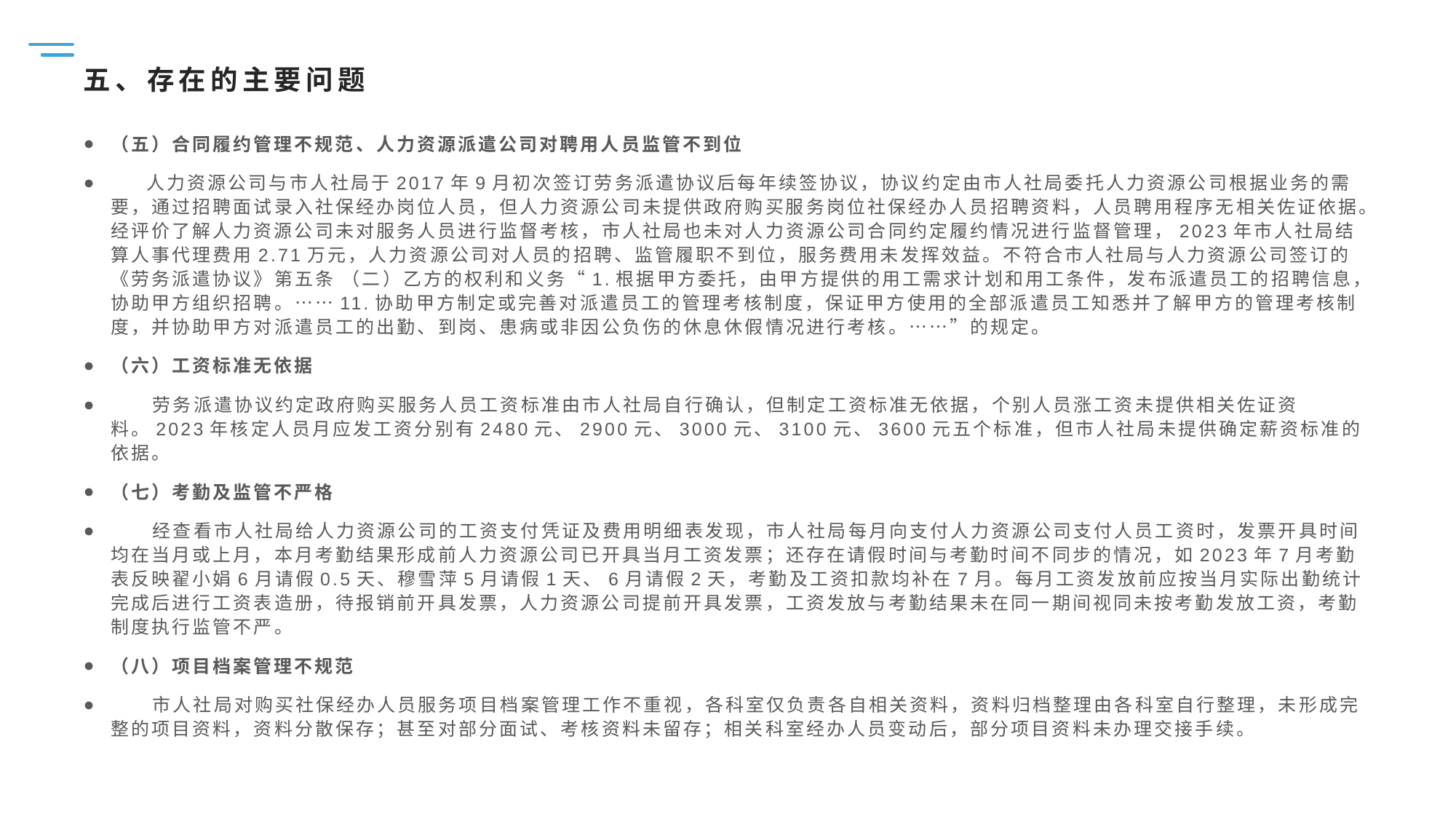

# 五、存在的主要问题
（五）合同履约管理不规范、人力资源派遣公司对聘用人员监管不到位
     人力资源公司与市人社局于2017年9月初次签订劳务派遣协议后每年续签协议，协议约定由市人社局委托人力资源公司根据业务的需要，通过招聘面试录入社保经办岗位人员，但人力资源公司未提供政府购买服务岗位社保经办人员招聘资料，人员聘用程序无相关佐证依据。经评价了解人力资源公司未对服务人员进行监督考核，市人社局也未对人力资源公司合同约定履约情况进行监督管理，2023年市人社局结算人事代理费用2.71万元，人力资源公司对人员的招聘、监管履职不到位，服务费用未发挥效益。不符合市人社局与人力资源公司签订的《劳务派遣协议》第五条 （二）乙方的权利和义务“1.根据甲方委托，由甲方提供的用工需求计划和用工条件，发布派遣员工的招聘信息，协助甲方组织招聘。……11.协助甲方制定或完善对派遣员工的管理考核制度，保证甲方使用的全部派遣员工知悉并了解甲方的管理考核制度，并协助甲方对派遣员工的出勤、到岗、患病或非因公负伤的休息休假情况进行考核。……”的规定。
（六）工资标准无依据
      劳务派遣协议约定政府购买服务人员工资标准由市人社局自行确认，但制定工资标准无依据，个别人员涨工资未提供相关佐证资料。2023年核定人员月应发工资分别有2480元、2900元、3000元、3100元、3600元五个标准，但市人社局未提供确定薪资标准的依据。
（七）考勤及监管不严格
      经查看市人社局给人力资源公司的工资支付凭证及费用明细表发现，市人社局每月向支付人力资源公司支付人员工资时，发票开具时间均在当月或上月，本月考勤结果形成前人力资源公司已开具当月工资发票；还存在请假时间与考勤时间不同步的情况，如2023年7月考勤表反映翟小娟6月请假0.5天、穆雪萍5月请假1天、6月请假2天，考勤及工资扣款均补在7月。每月工资发放前应按当月实际出勤统计完成后进行工资表造册，待报销前开具发票，人力资源公司提前开具发票，工资发放与考勤结果未在同一期间视同未按考勤发放工资，考勤制度执行监管不严。
（八）项目档案管理不规范
      市人社局对购买社保经办人员服务项目档案管理工作不重视，各科室仅负责各自相关资料，资料归档整理由各科室自行整理，未形成完整的项目资料，资料分散保存；甚至对部分面试、考核资料未留存；相关科室经办人员变动后，部分项目资料未办理交接手续。